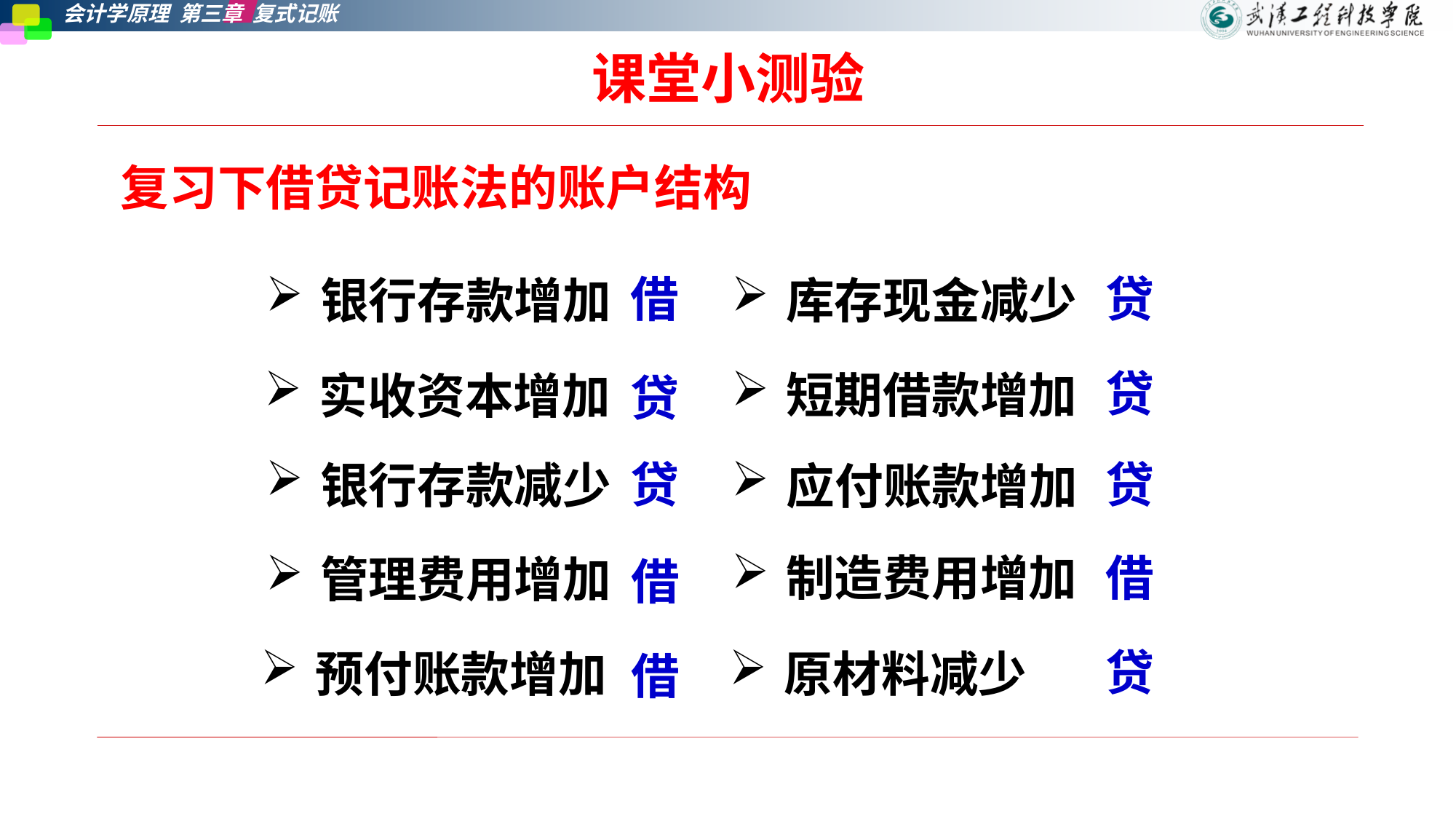

# 课堂小测验
复习下借贷记账法的账户结构
借
贷
银行存款增加
库存现金减少
贷
短期借款增加
实收资本增加
贷
贷
贷
银行存款减少
应付账款增加
借
制造费用增加
管理费用增加
借
贷
预付账款增加
原材料减少
借